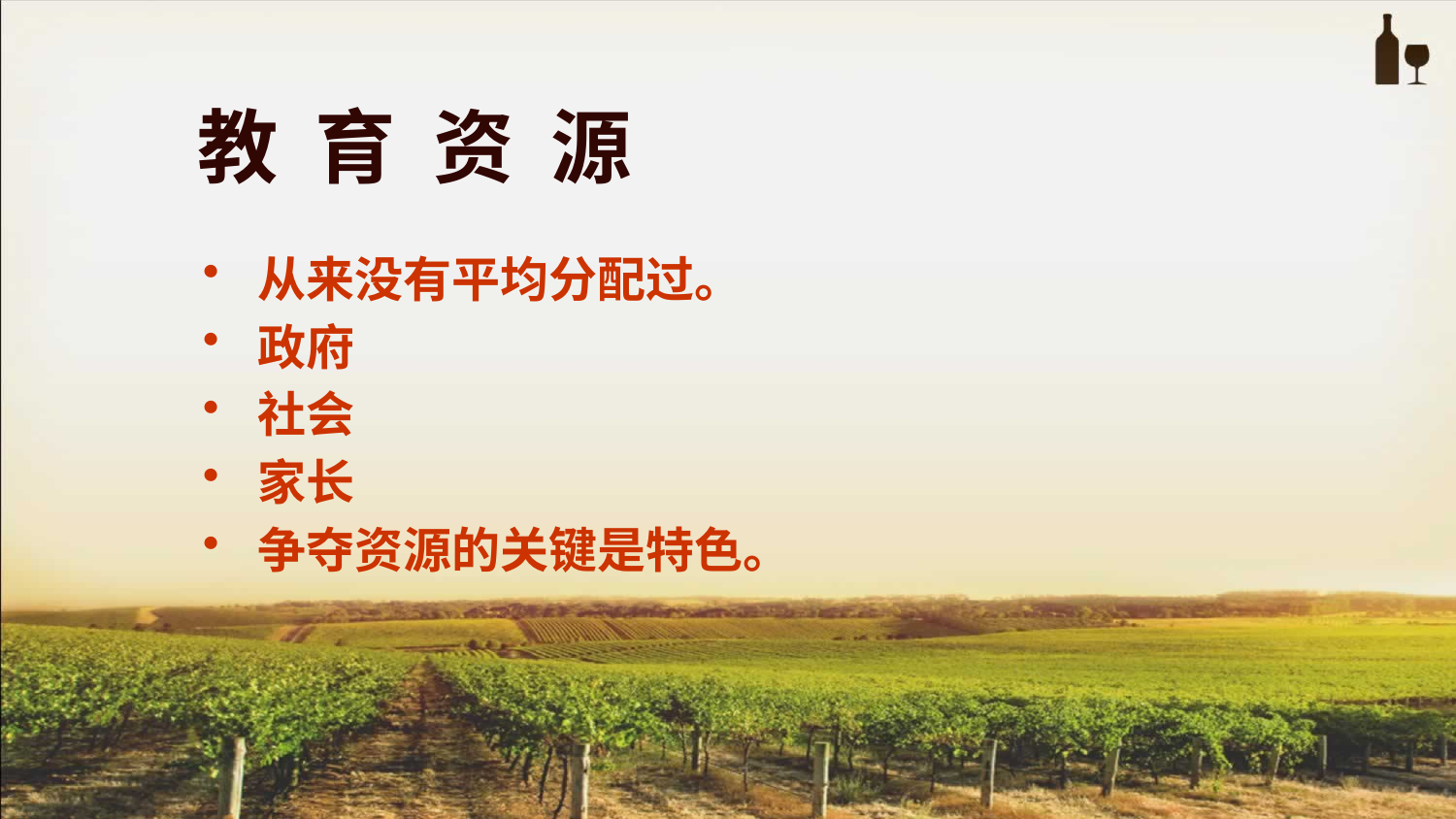

教  育  资  源
从来没有平均分配过。
政府
社会
家长
争夺资源的关键是特色。